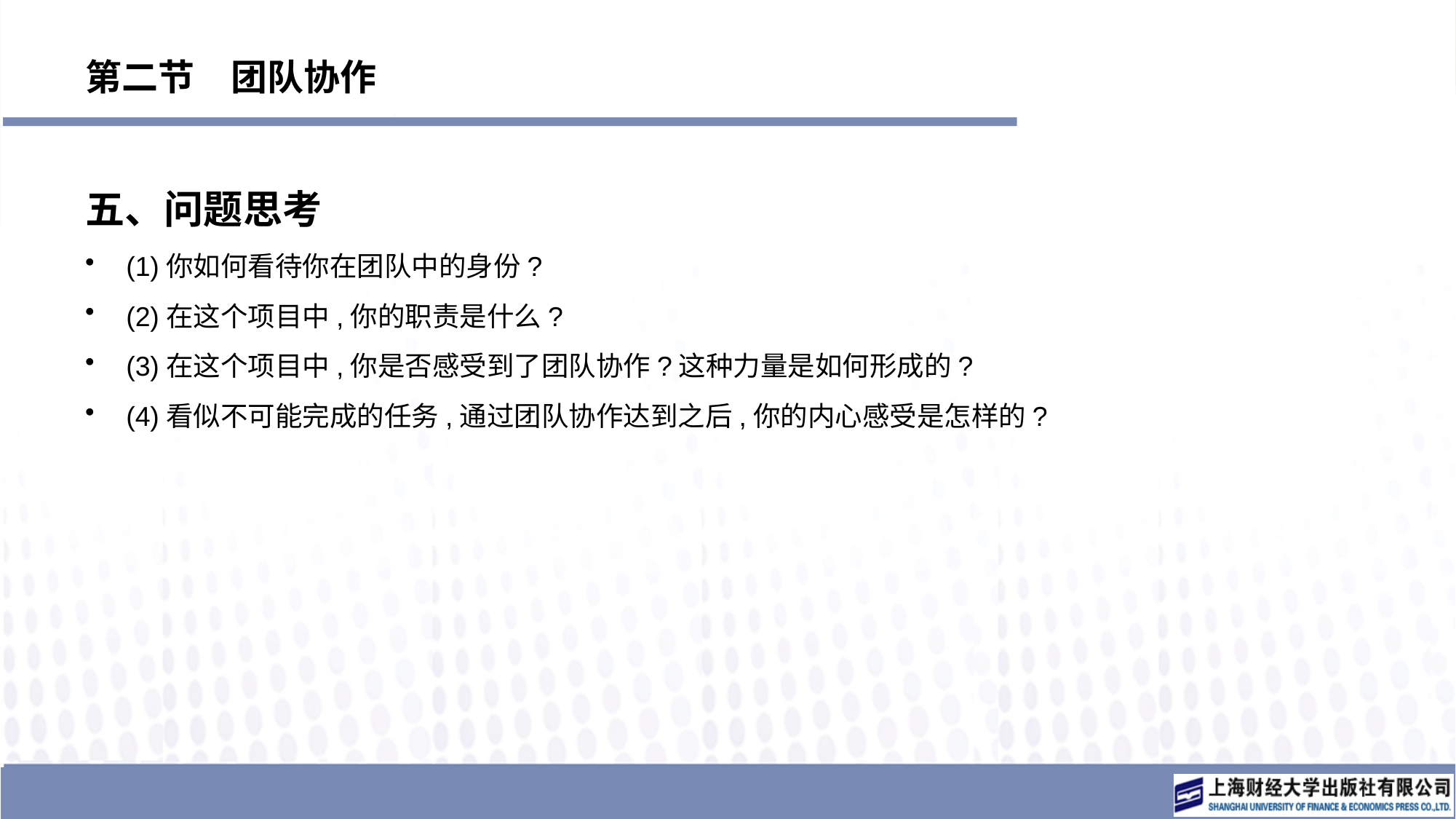

# 第二节　团队协作
五、问题思考
(1)你如何看待你在团队中的身份?
(2)在这个项目中,你的职责是什么?
(3)在这个项目中,你是否感受到了团队协作?这种力量是如何形成的?
(4)看似不可能完成的任务,通过团队协作达到之后,你的内心感受是怎样的?